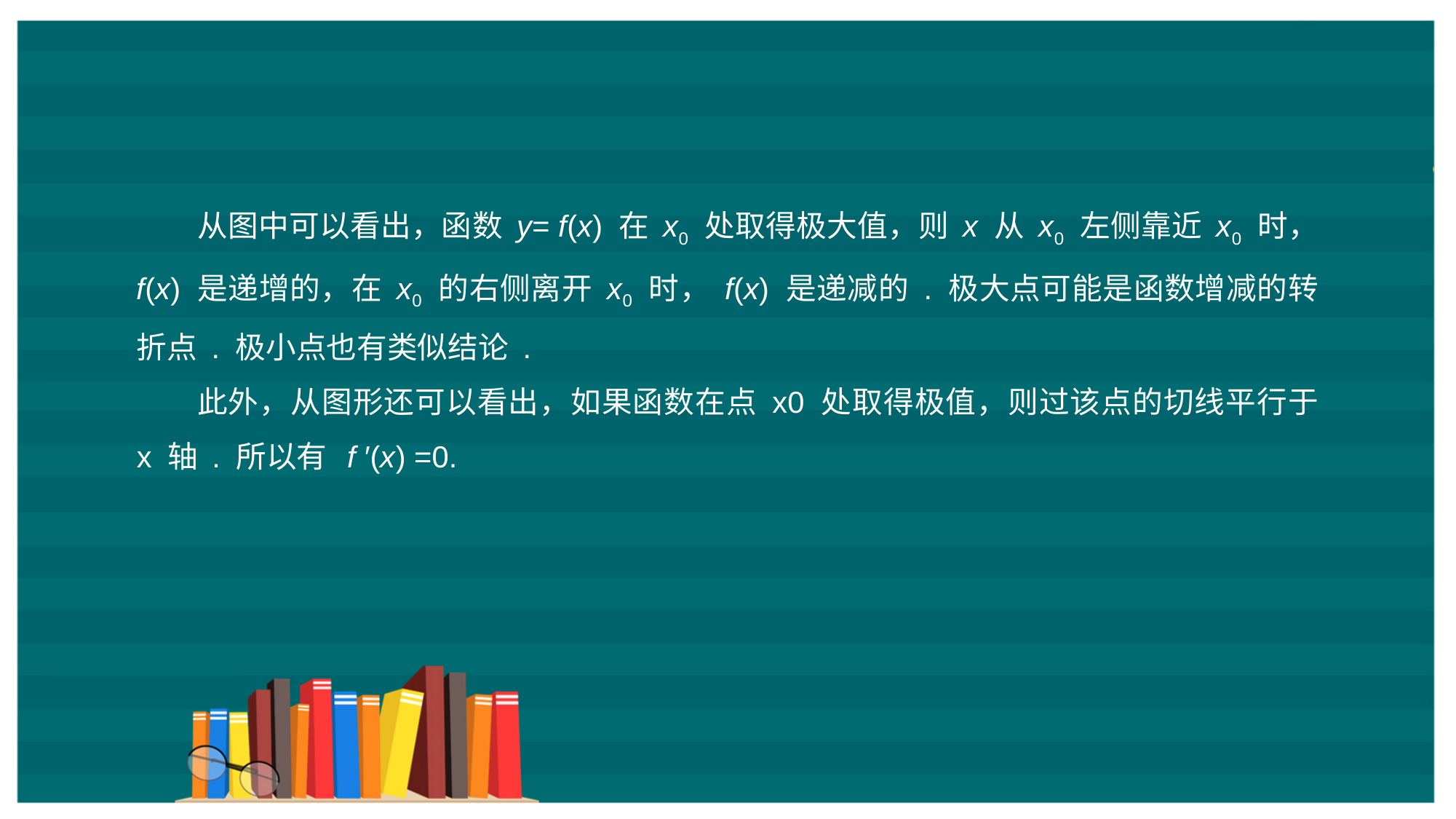

从图中可以看出，函数 y= f(x) 在 x0 处取得极大值，则 x 从 x0 左侧靠近 x0 时， f(x) 是递增的，在 x0 的右侧离开 x0 时， f(x) 是递减的 . 极大点可能是函数增减的转折点 . 极小点也有类似结论 .
此外，从图形还可以看出，如果函数在点 x0 处取得极值，则过该点的切线平行于 x 轴 . 所以有  f ′(x) =0.